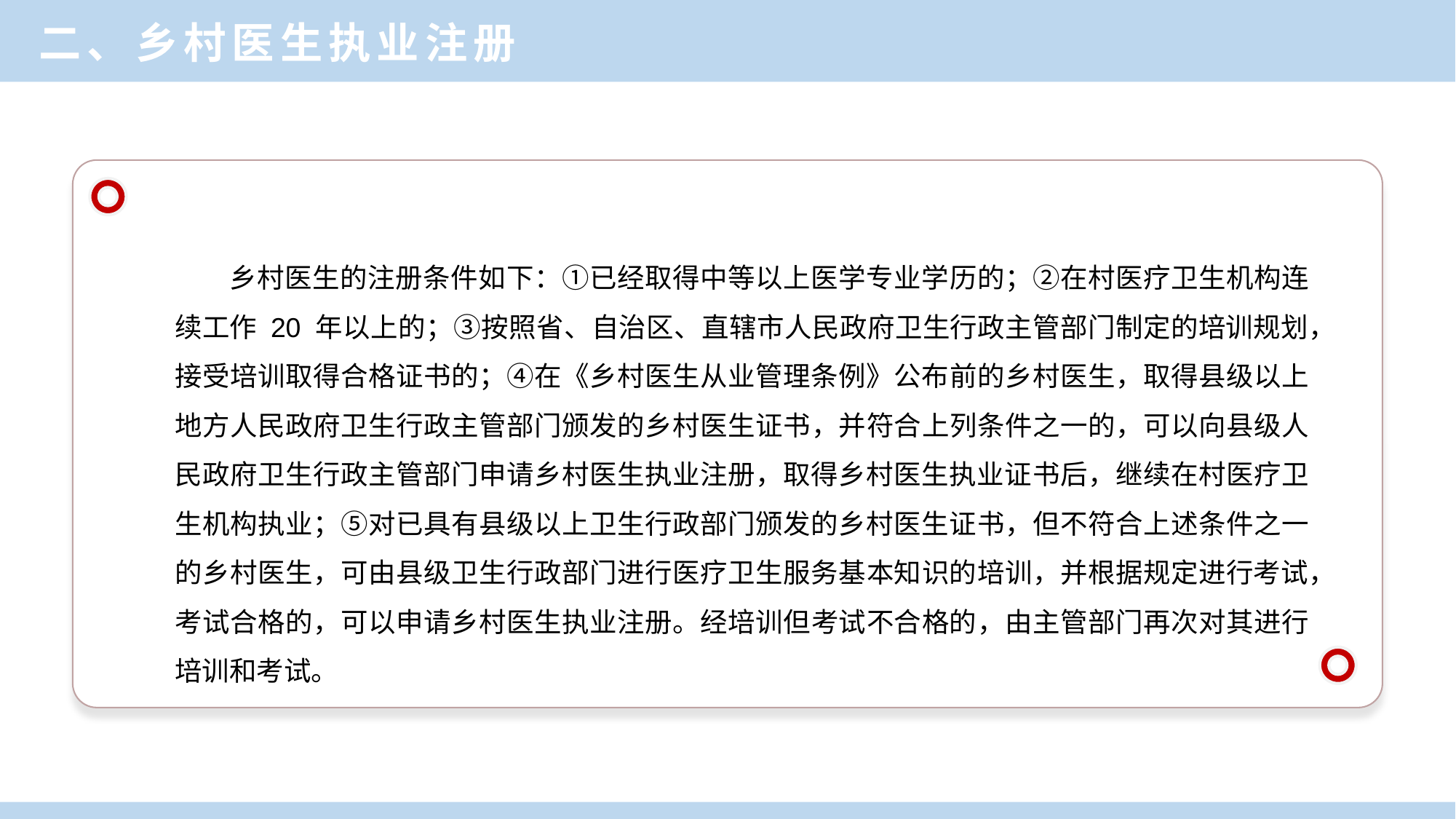

二、乡村医生执业注册

乡村医生的注册条件如下：①已经取得中等以上医学专业学历的；②在村医疗卫生机构连续工作 20 年以上的；③按照省、自治区、直辖市人民政府卫生行政主管部门制定的培训规划，接受培训取得合格证书的；④在《乡村医生从业管理条例》公布前的乡村医生，取得县级以上地方人民政府卫生行政主管部门颁发的乡村医生证书，并符合上列条件之一的，可以向县级人民政府卫生行政主管部门申请乡村医生执业注册，取得乡村医生执业证书后，继续在村医疗卫生机构执业；⑤对已具有县级以上卫生行政部门颁发的乡村医生证书，但不符合上述条件之一的乡村医生，可由县级卫生行政部门进行医疗卫生服务基本知识的培训，并根据规定进行考试，考试合格的，可以申请乡村医生执业注册。经培训但考试不合格的，由主管部门再次对其进行培训和考试。